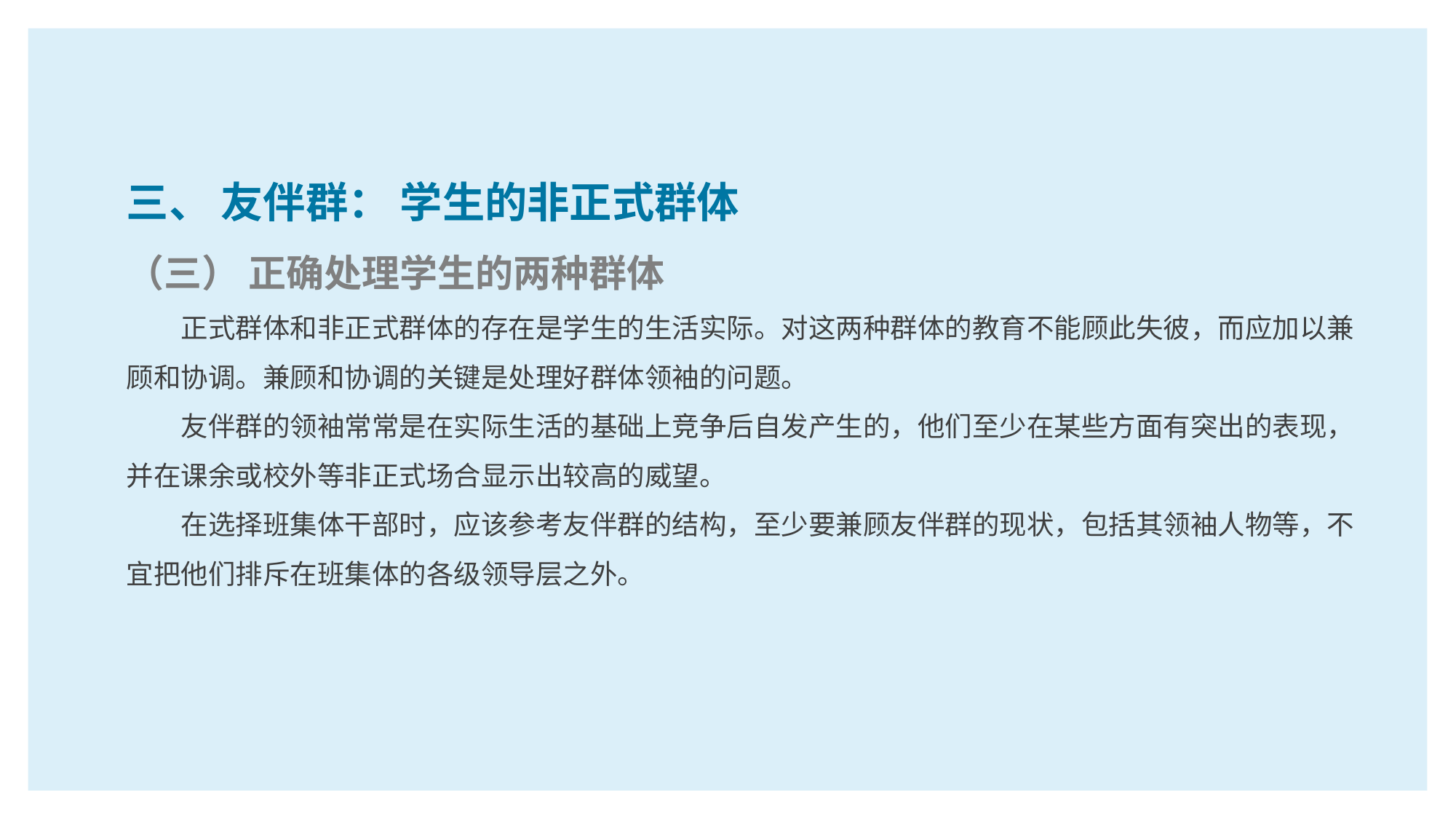

三、 友伴群： 学生的非正式群体
（三） 正确处理学生的两种群体
正式群体和非正式群体的存在是学生的生活实际。对这两种群体的教育不能顾此失彼，而应加以兼顾和协调。兼顾和协调的关键是处理好群体领袖的问题。
友伴群的领袖常常是在实际生活的基础上竞争后自发产生的，他们至少在某些方面有突出的表现，并在课余或校外等非正式场合显示出较高的威望。
在选择班集体干部时，应该参考友伴群的结构，至少要兼顾友伴群的现状，包括其领袖人物等，不宜把他们排斥在班集体的各级领导层之外。